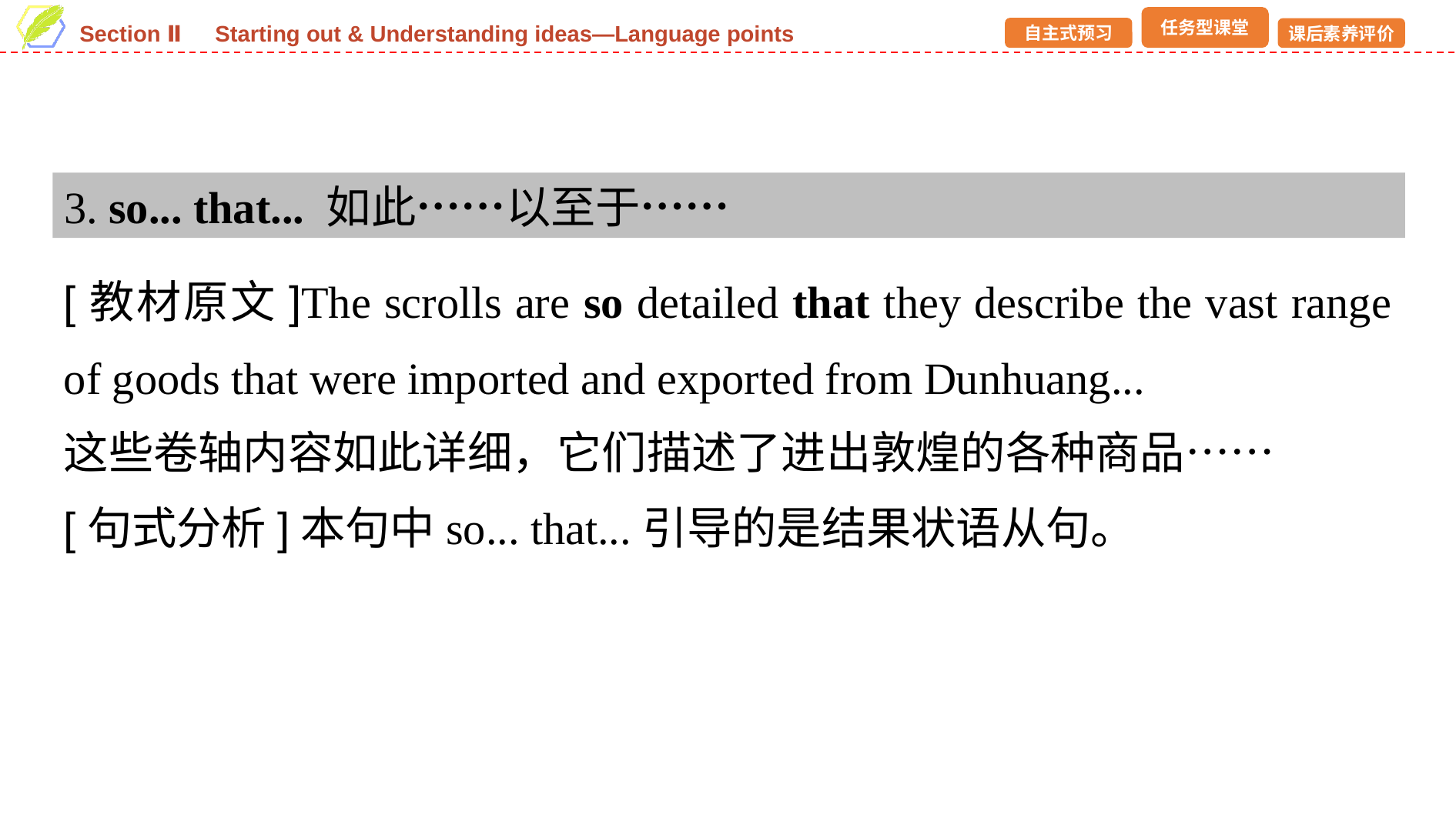

3. so... that... 如此……以至于……
[教材原文]The scrolls are so detailed that they describe the vast range of goods that were imported and exported from Dunhuang...
这些卷轴内容如此详细，它们描述了进出敦煌的各种商品……
[句式分析]本句中so... that...引导的是结果状语从句。